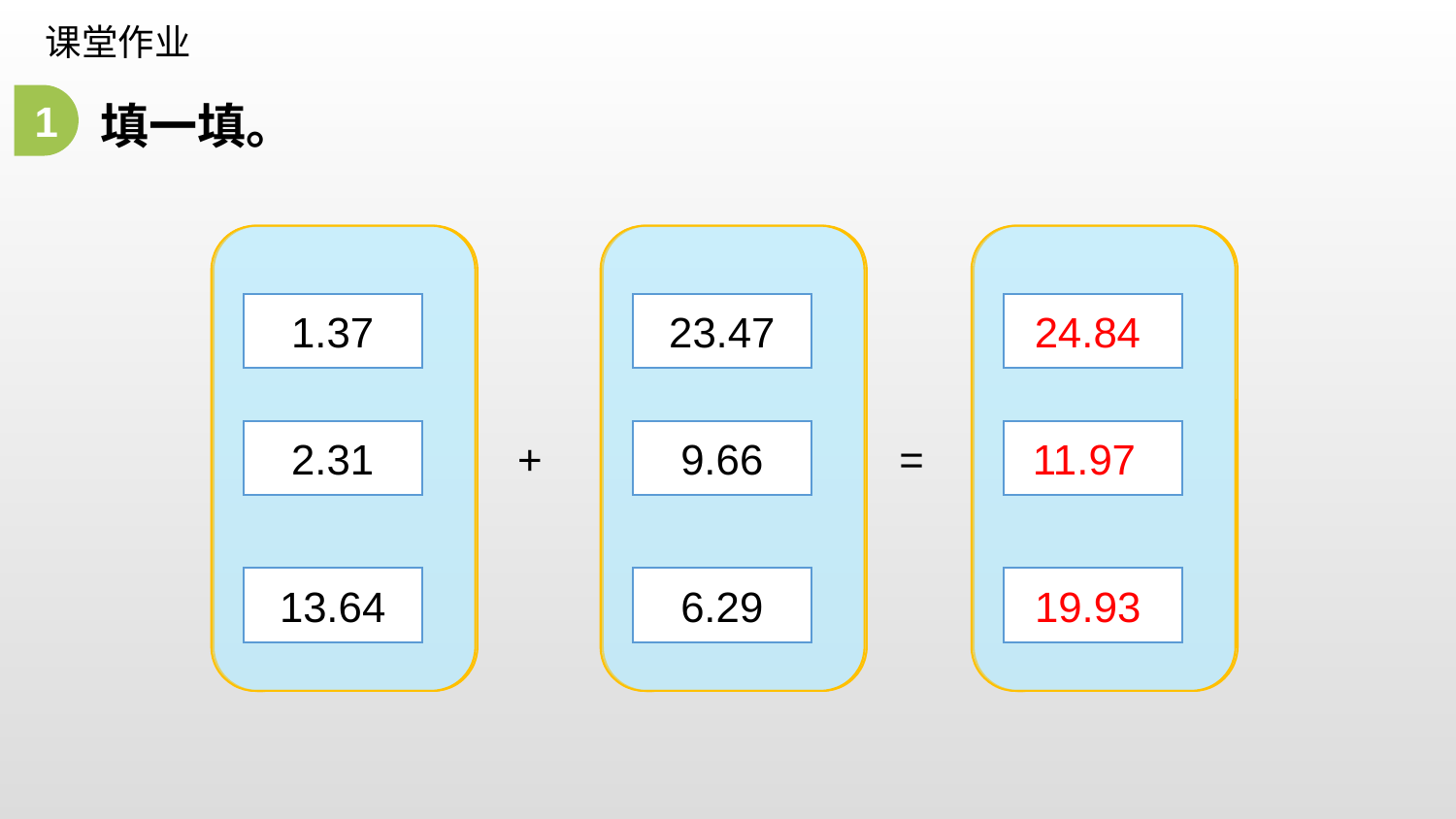

课堂作业
填一填。
1

1.37
23.47

2.31
+
9.66
=

13.64
6.29

24.84
11.97
19.93